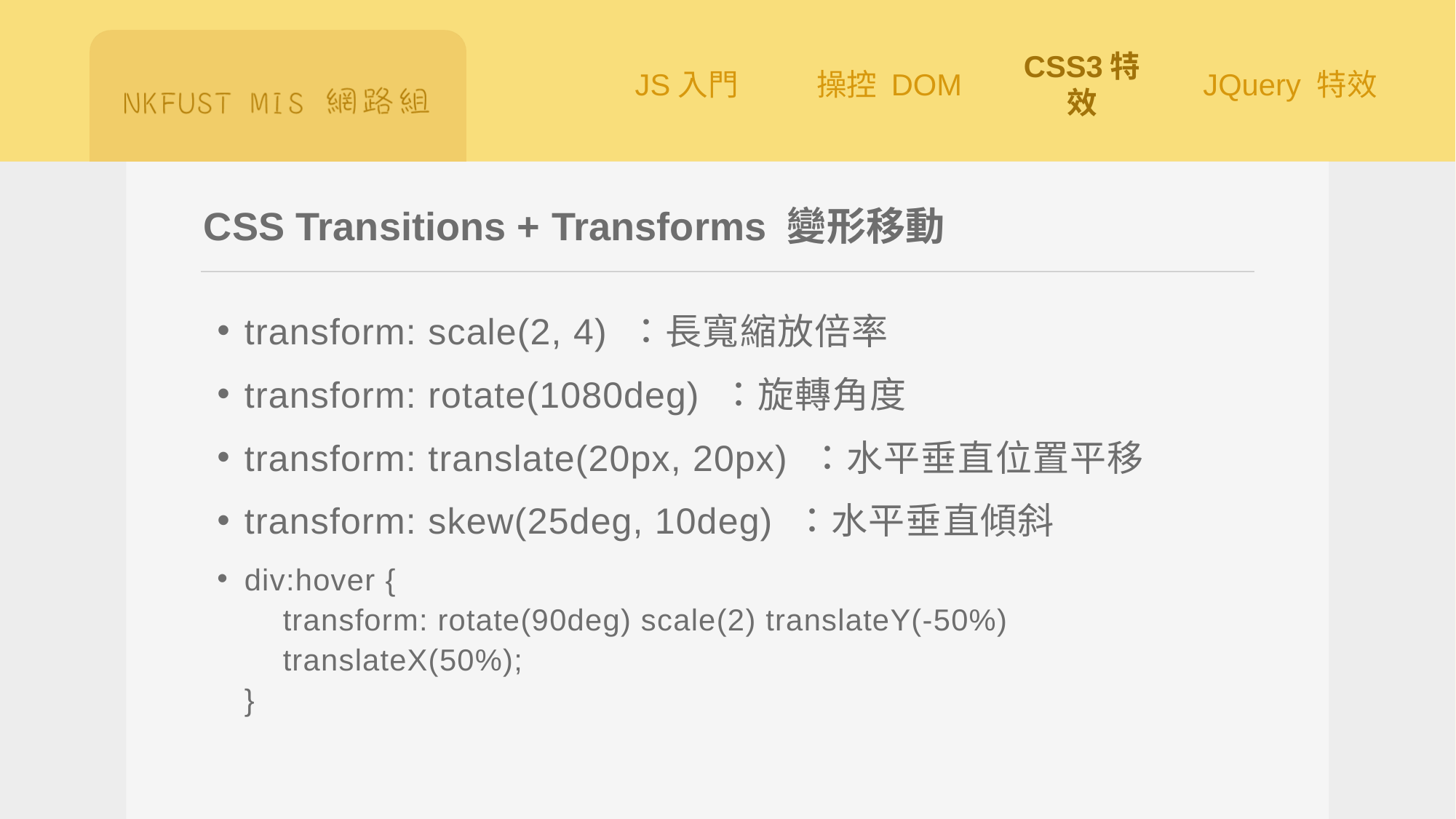

# CSS Transitions + Transforms 變形移動
transform: scale(2, 4) ：長寬縮放倍率
transform: rotate(1080deg) ：旋轉角度
transform: translate(20px, 20px) ：水平垂直位置平移
transform: skew(25deg, 10deg) ：水平垂直傾斜
div:hover {
　transform: rotate(90deg) scale(2) translateY(-50%)
　translateX(50%);
}